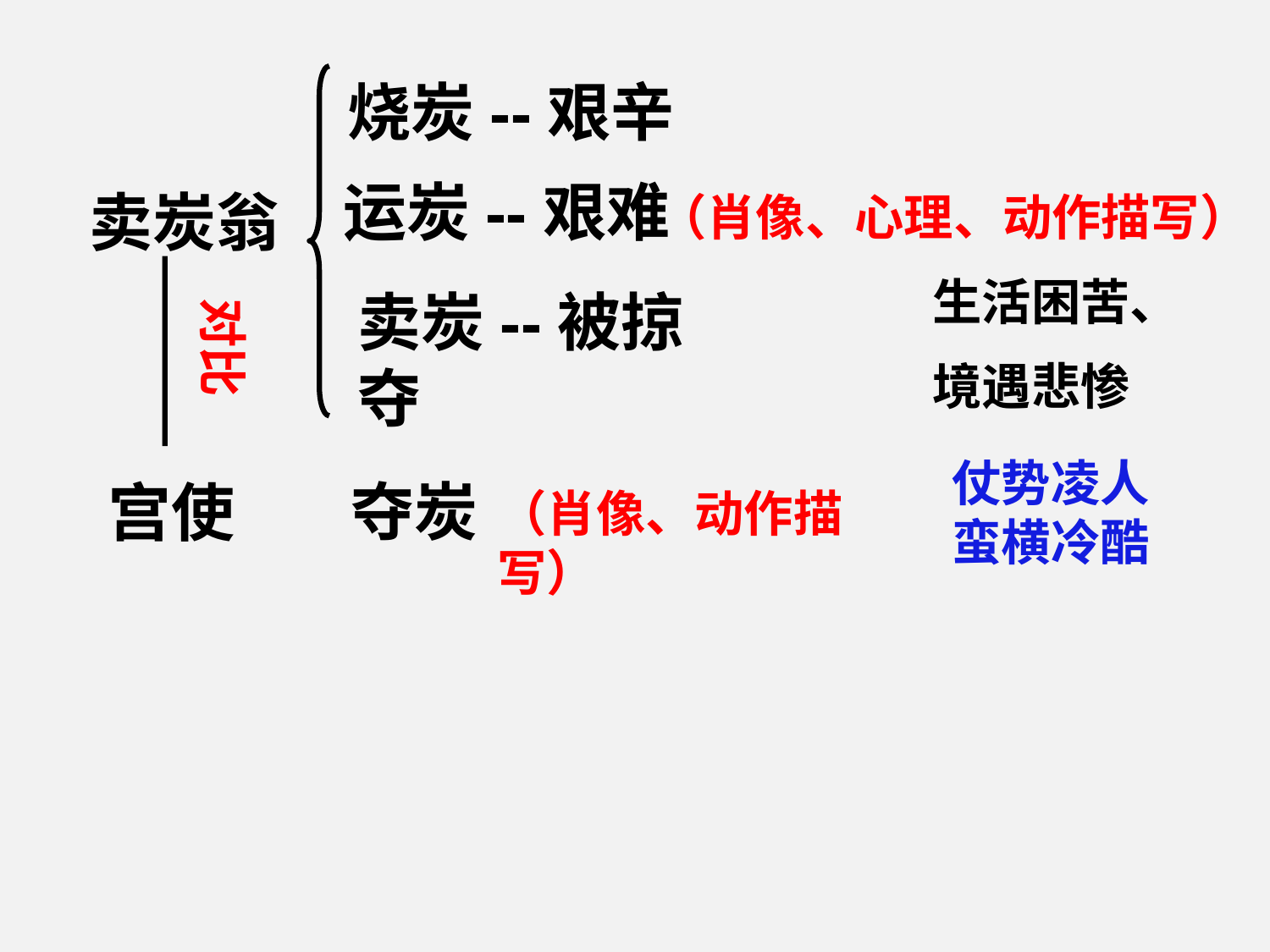

烧炭--艰辛

运炭--艰难
卖炭翁
（肖像、心理、动作描写）

生活困苦、
境遇悲惨
卖炭--被掠夺
对比
仗势凌人
蛮横冷酷
夺炭
宫使
（肖像、动作描写）